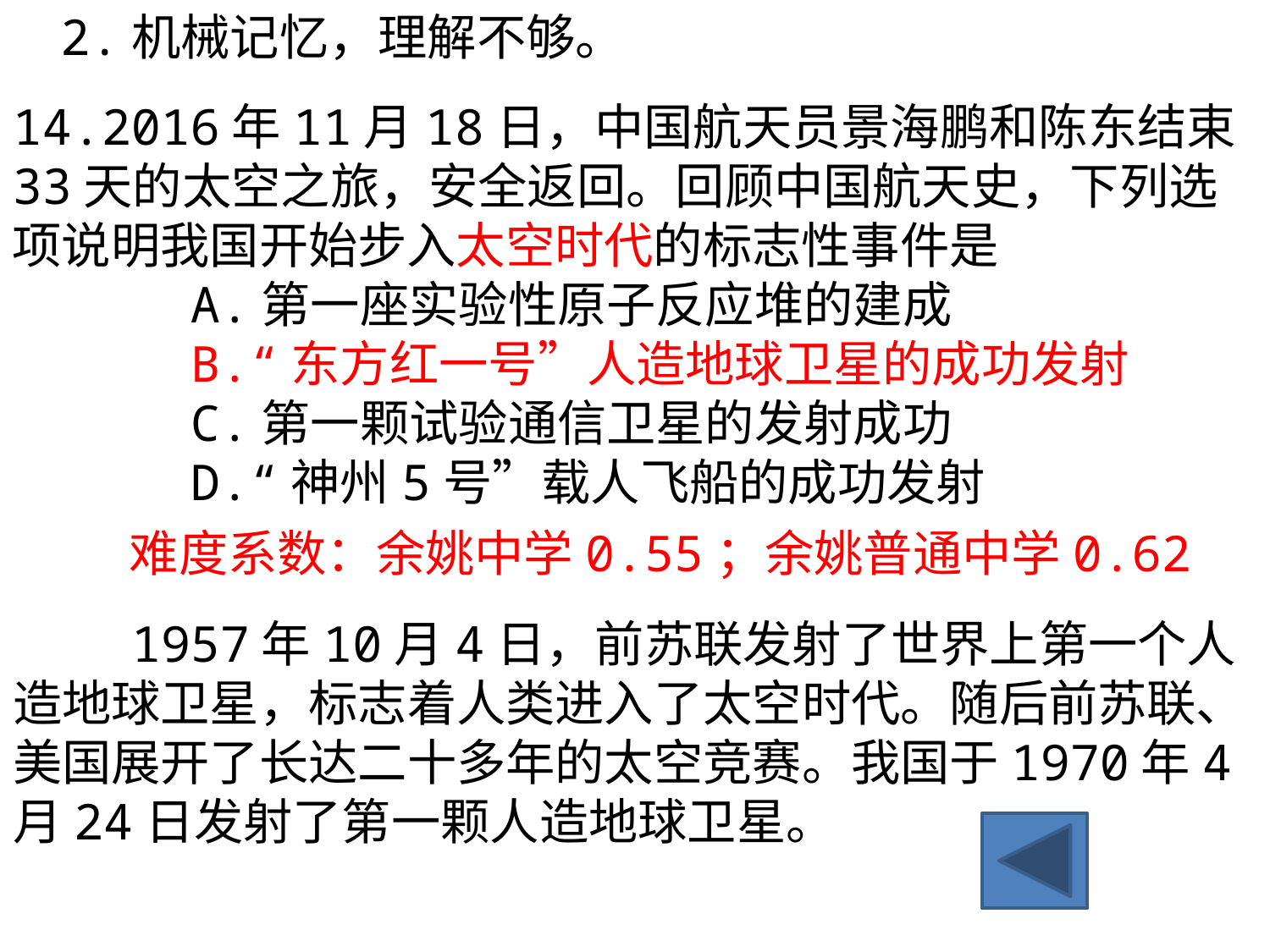

2.机械记忆，理解不够。
14.2016年11月18日，中国航天员景海鹏和陈东结束33天的太空之旅，安全返回。回顾中国航天史，下列选项说明我国开始步入太空时代的标志性事件是
      A.第一座实验性原子反应堆的建成
      B.“东方红一号”人造地球卫星的成功发射
      C.第一颗试验通信卫星的发射成功
      D.“神州5号”载人飞船的成功发射
难度系数：余姚中学0.55；余姚普通中学0.62
    1957年10月4日，前苏联发射了世界上第一个人造地球卫星，标志着人类进入了太空时代。随后前苏联、美国展开了长达二十多年的太空竞赛。我国于1970年4月24日发射了第一颗人造地球卫星。